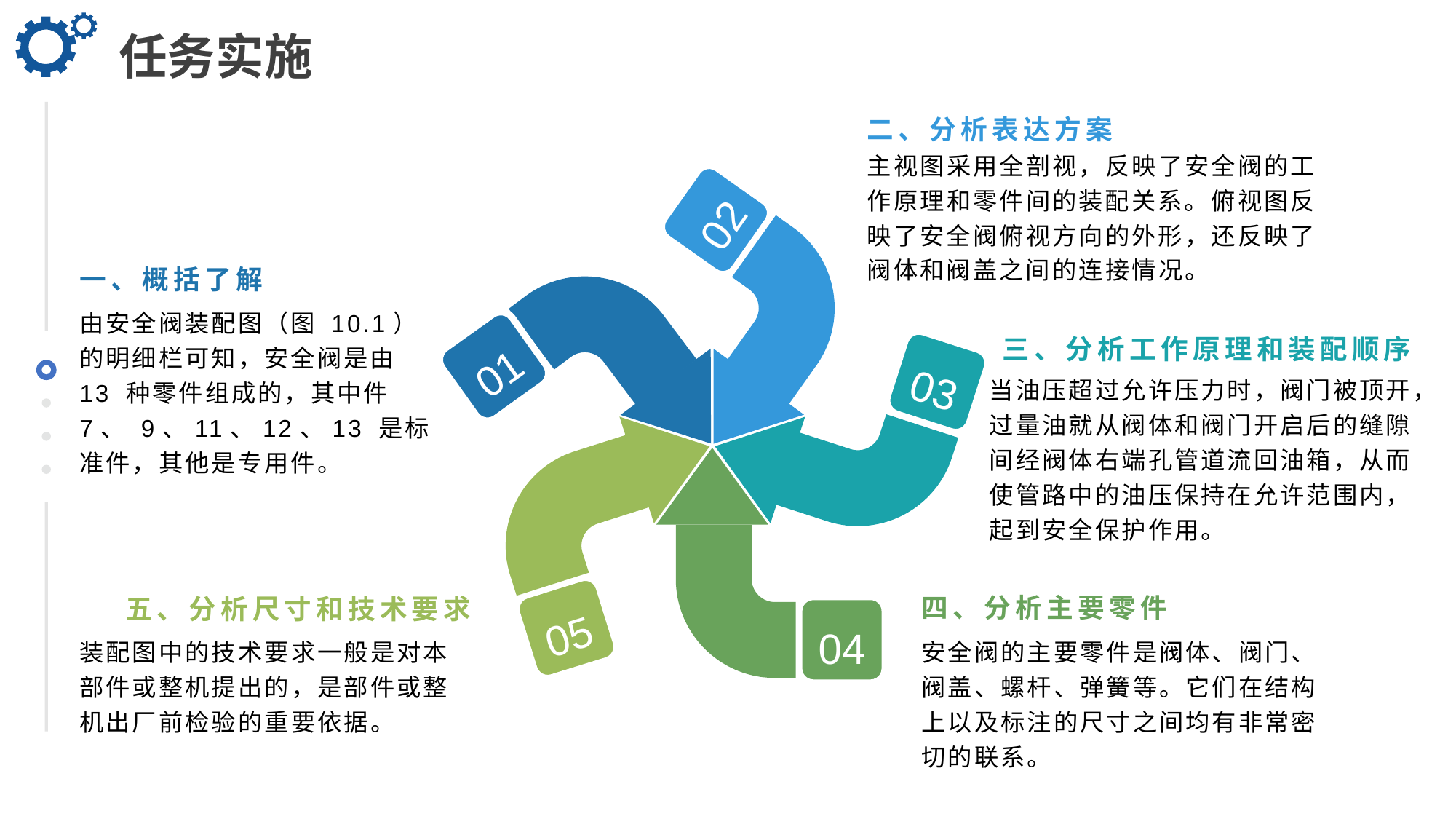

任务实施
二、分析表达方案
主视图采用全剖视，反映了安全阀的工作原理和零件间的装配关系。俯视图反映了安全阀俯视方向的外形，还反映了阀体和阀盖之间的连接情况。
02
一、概括了解

由安全阀装配图（图 10.1）的明细栏可知，安全阀是由 13 种零件组成的，其中件 7、 9、11、12、13 是标准件，其他是专用件。
三、分析工作原理和装配顺序
01
03
当油压超过允许压力时，阀门被顶开，过量油就从阀体和阀门开启后的缝隙间经阀体右端孔管道流回油箱，从而使管路中的油压保持在允许范围内，起到安全保护作用。

四、分析主要零件
五、分析尺寸和技术要求
05
04
装配图中的技术要求一般是对本部件或整机提出的，是部件或整机出厂前检验的重要依据。
安全阀的主要零件是阀体、阀门、阀盖、螺杆、弹簧等。它们在结构上以及标注的尺寸之间均有非常密切的联系。
12